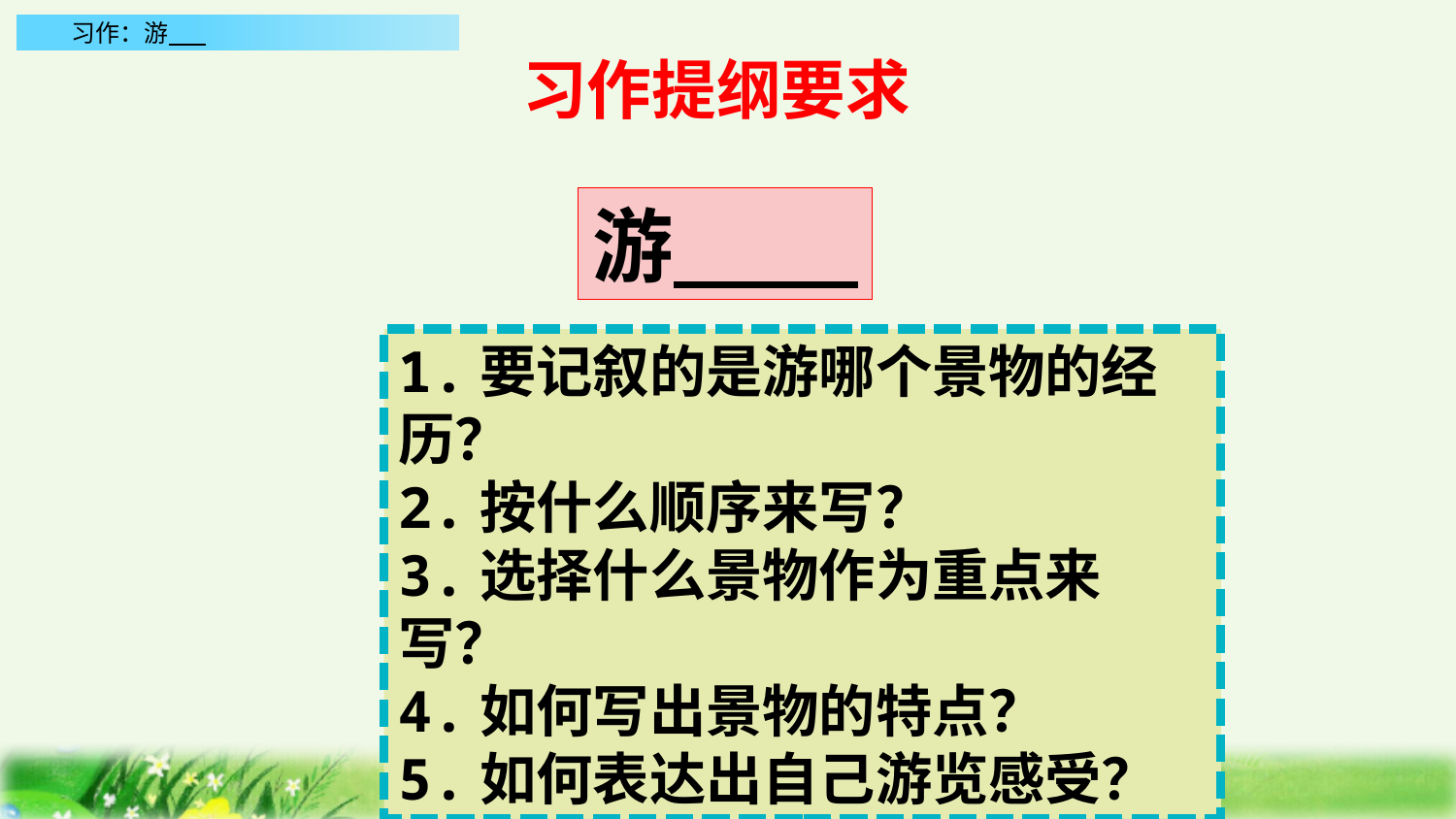

习作提纲要求
游
1.要记叙的是游哪个景物的经历？
2.按什么顺序来写？
3.选择什么景物作为重点来写？
4.如何写出景物的特点？
5.如何表达出自己游览感受？